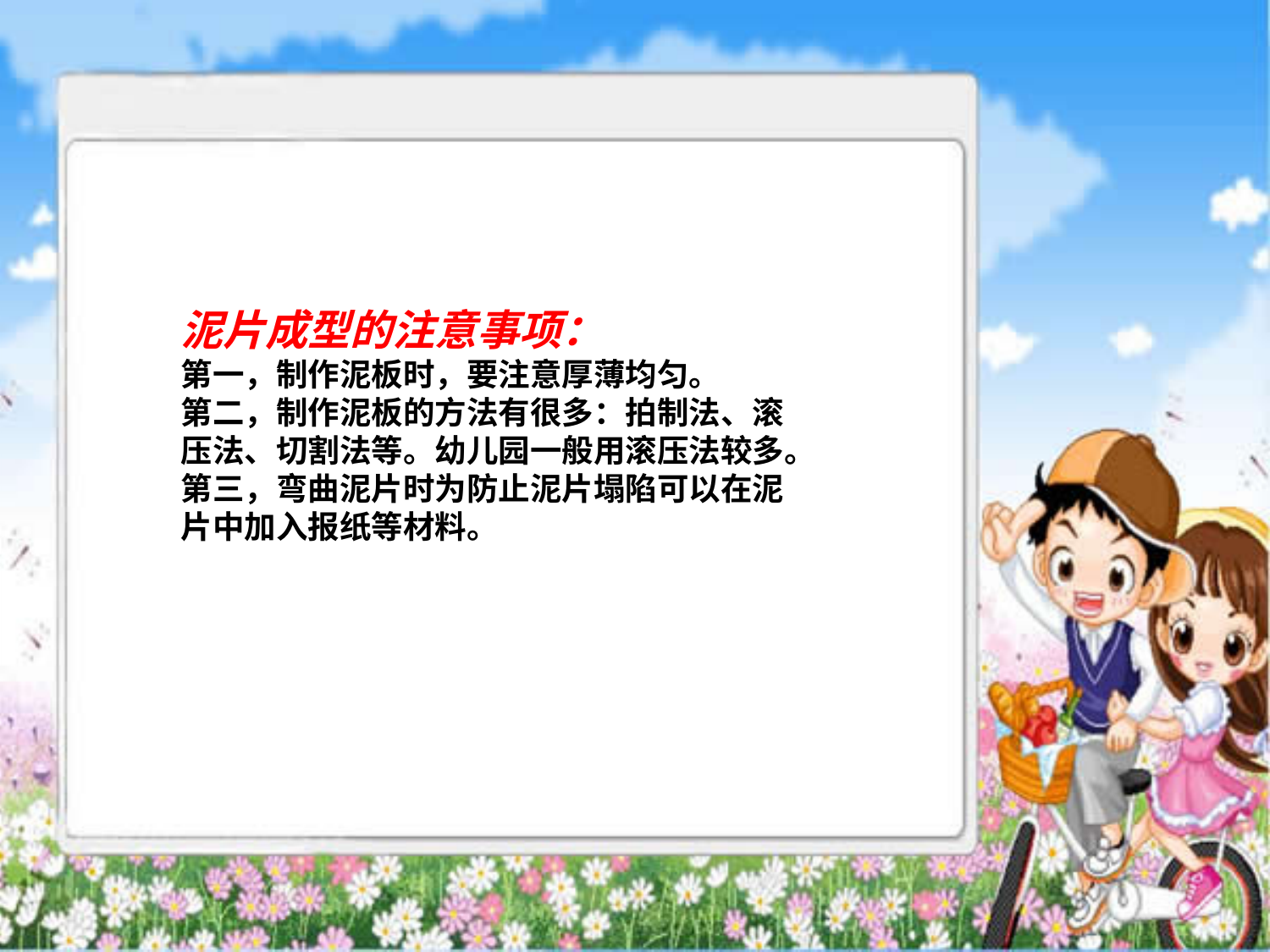

泥片成型的注意事项：
第一，制作泥板时，要注意厚薄均匀。
第二，制作泥板的方法有很多：拍制法、滚压法、切割法等。幼儿园一般用滚压法较多。
第三，弯曲泥片时为防止泥片塌陷可以在泥片中加入报纸等材料。